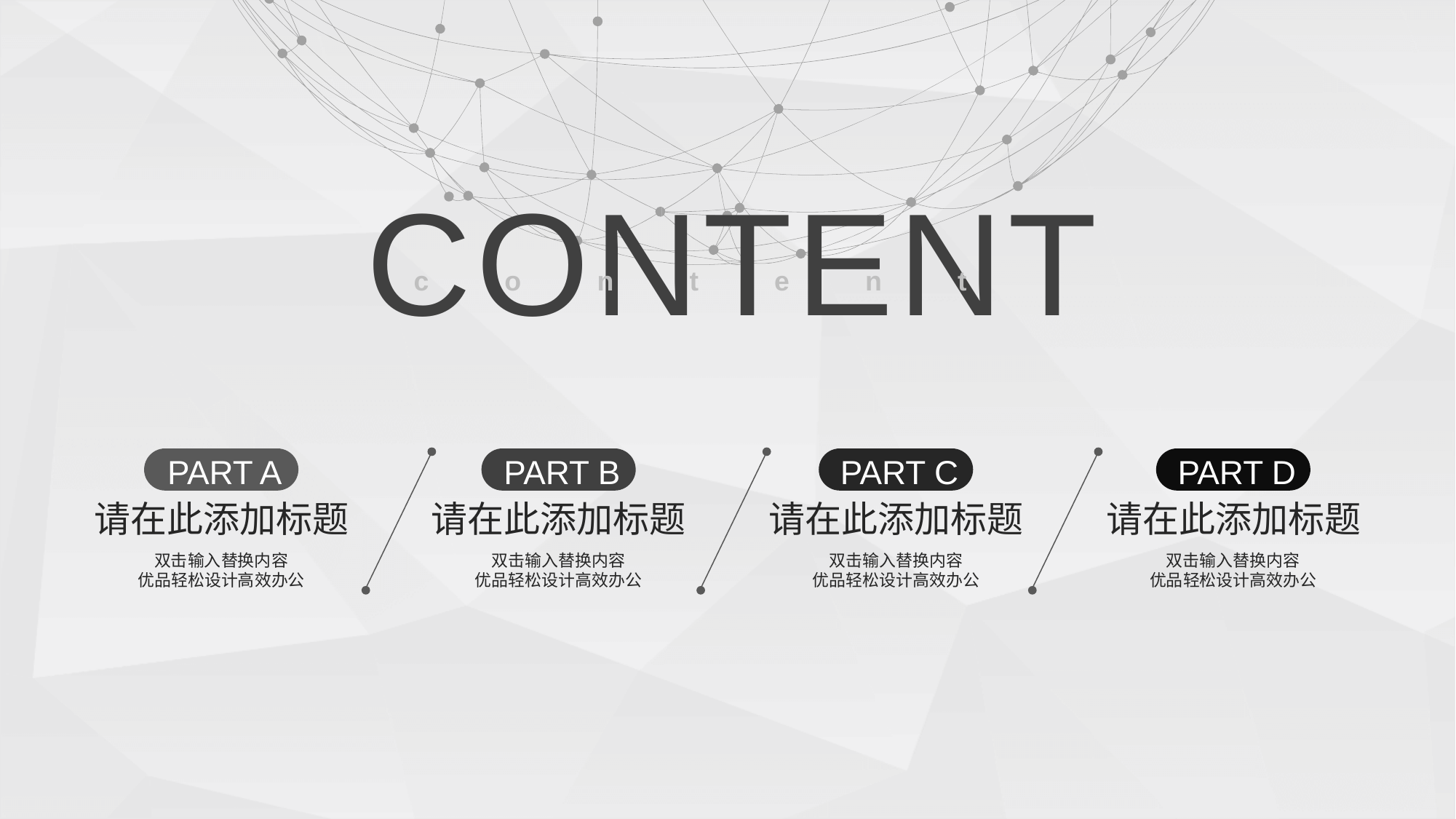

CONTENT
content
PART A
请在此添加标题
双击输入替换内容
优品轻松设计高效办公

PART B
请在此添加标题
双击输入替换内容
优品轻松设计高效办公

PART C
请在此添加标题
双击输入替换内容
优品轻松设计高效办公

PART D
请在此添加标题
双击输入替换内容
优品轻松设计高效办公